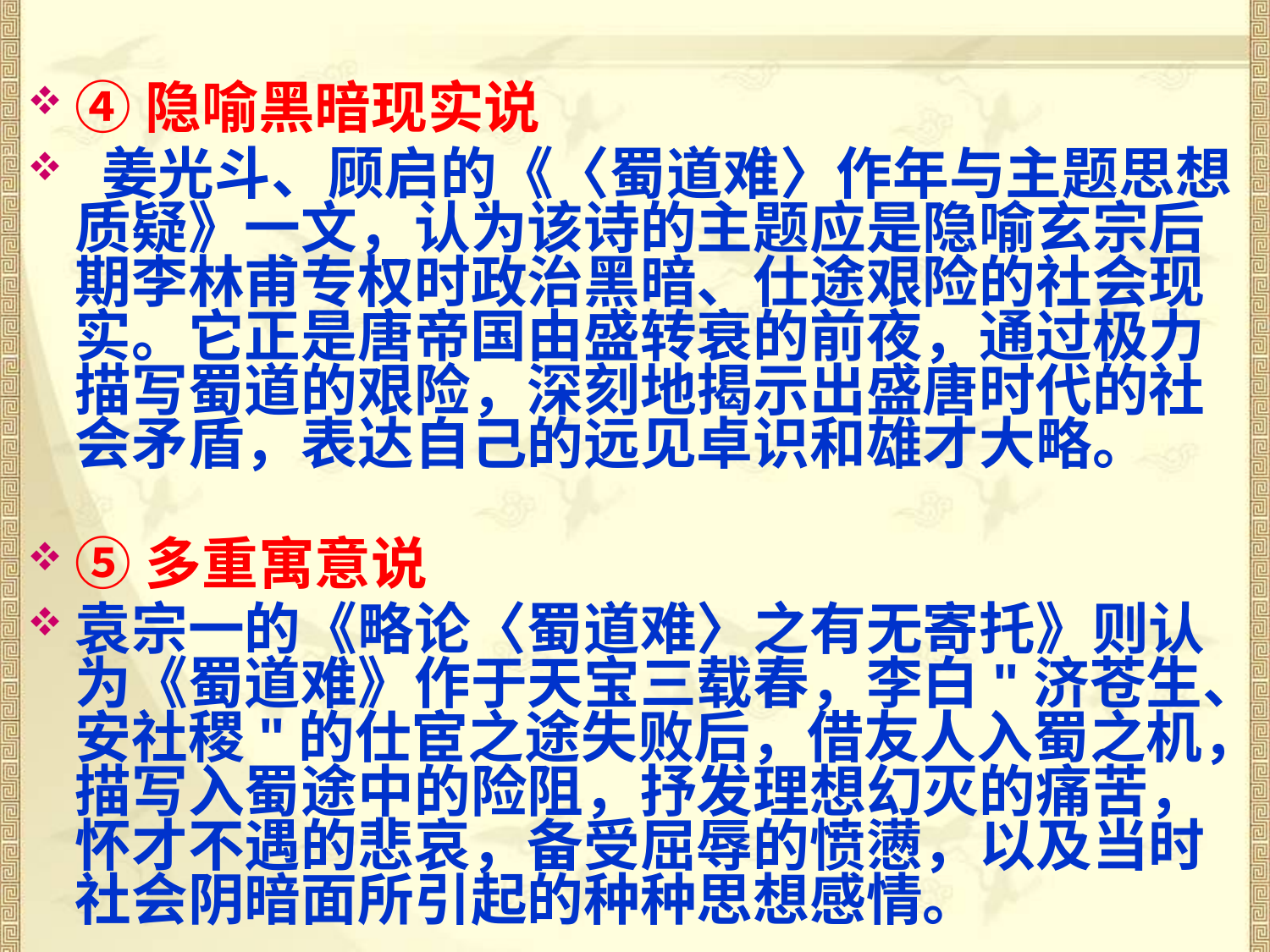

④隐喻黑暗现实说
 姜光斗、顾启的《〈蜀道难〉作年与主题思想质疑》一文，认为该诗的主题应是隐喻玄宗后期李林甫专权时政治黑暗、仕途艰险的社会现实。它正是唐帝国由盛转衰的前夜，通过极力描写蜀道的艰险，深刻地揭示出盛唐时代的社会矛盾，表达自己的远见卓识和雄才大略。
⑤多重寓意说
袁宗一的《略论〈蜀道难〉之有无寄托》则认为《蜀道难》作于天宝三载春，李白"济苍生、安社稷"的仕宦之途失败后，借友人入蜀之机，描写入蜀途中的险阻，抒发理想幻灭的痛苦，怀才不遇的悲哀，备受屈辱的愤懑，以及当时社会阴暗面所引起的种种思想感情。